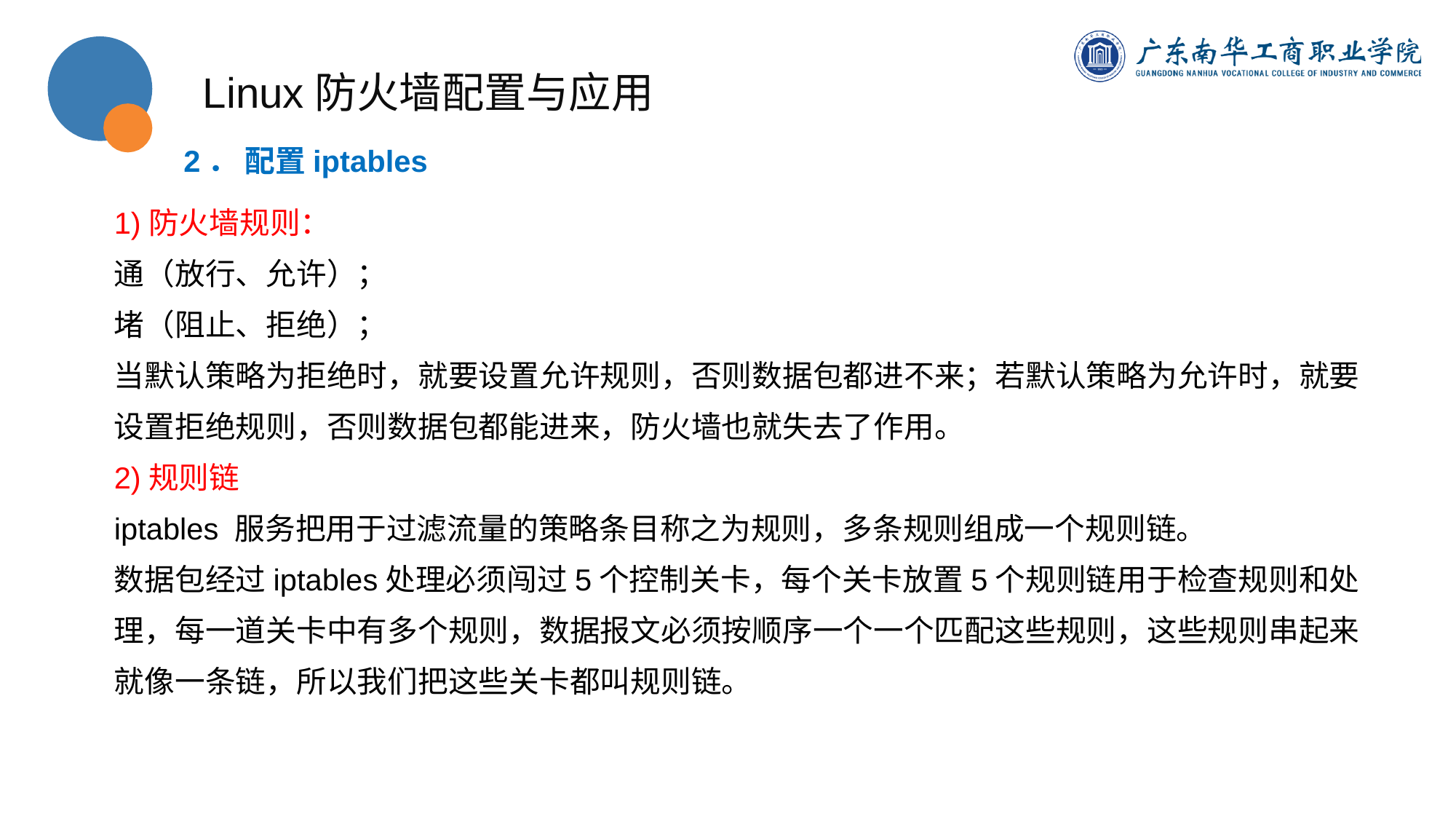

Linux防火墙配置与应用

2． 配置iptables
1)防火墙规则：
通（放行、允许）；
堵（阻止、拒绝）；
当默认策略为拒绝时，就要设置允许规则，否则数据包都进不来；若默认策略为允许时，就要设置拒绝规则，否则数据包都能进来，防火墙也就失去了作用。
2)规则链
iptables 服务把用于过滤流量的策略条目称之为规则，多条规则组成一个规则链。
数据包经过iptables处理必须闯过5个控制关卡，每个关卡放置5个规则链用于检查规则和处理，每一道关卡中有多个规则，数据报文必须按顺序一个一个匹配这些规则，这些规则串起来就像一条链，所以我们把这些关卡都叫规则链。